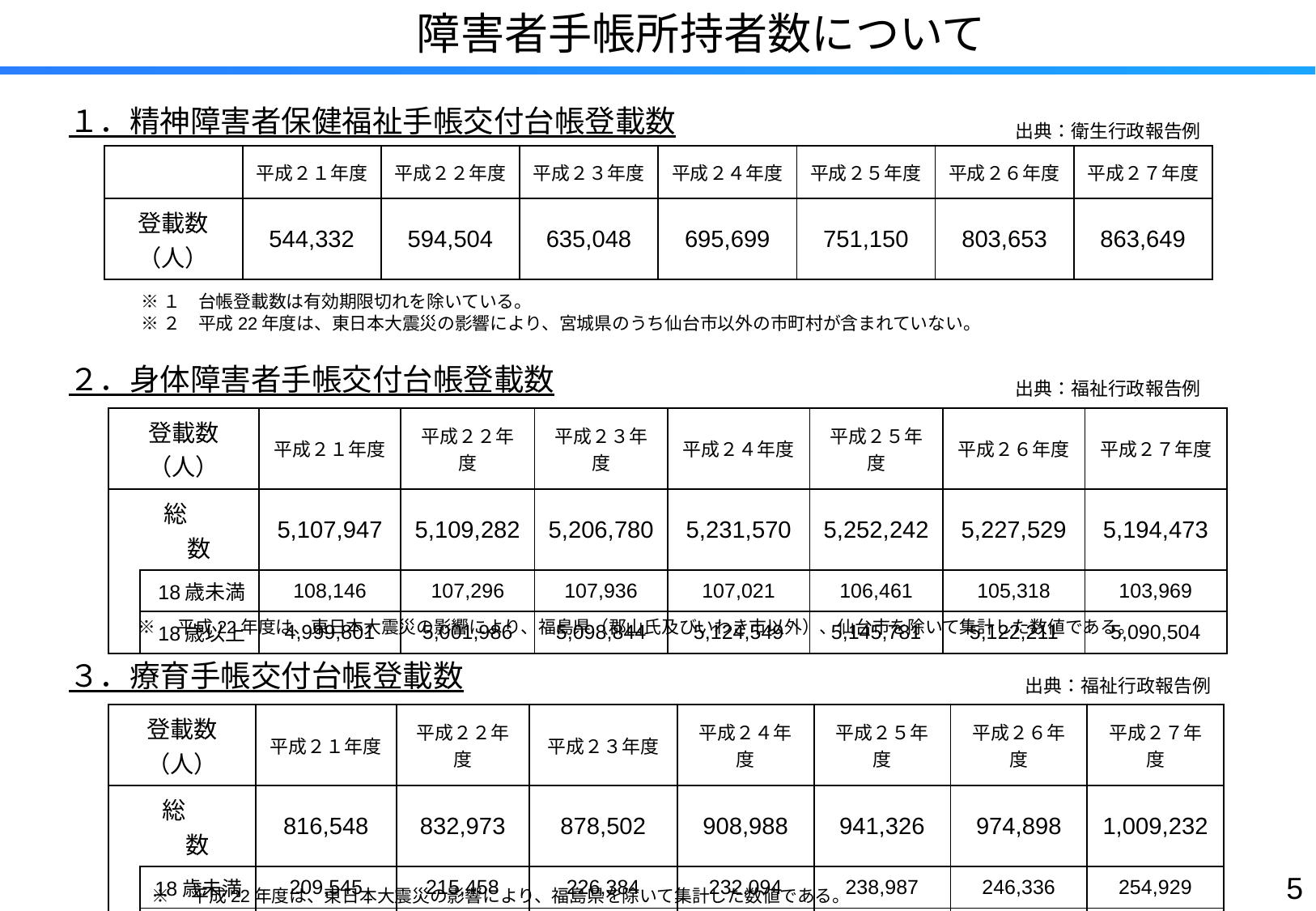

障害者手帳所持者数について

１．精神障害者保健福祉手帳交付台帳登載数
出典：衛生行政報告例
|  | 平成２１年度 | 平成２２年度 | 平成２３年度 | 平成２４年度 | 平成２５年度 | 平成２６年度 | 平成２７年度 |
| --- | --- | --- | --- | --- | --- | --- | --- |
| 登載数（人） | 544,332 | 594,504 | 635,048 | 695,699 | 751,150 | 803,653 | 863,649 |
※１　台帳登載数は有効期限切れを除いている。
※２　平成22年度は、東日本大震災の影響により、宮城県のうち仙台市以外の市町村が含まれていない。
２．身体障害者手帳交付台帳登載数
出典：福祉行政報告例
| 登載数（人） |  | 平成２１年度 | 平成２２年度 | 平成２３年度 | 平成２４年度 | 平成２５年度 | 平成２６年度 | 平成２７年度 |
| --- | --- | --- | --- | --- | --- | --- | --- | --- |
|  | 総　　数 | 5,107,947 | 5,109,282 | 5,206,780 | 5,231,570 | 5,252,242 | 5,227,529 | 5,194,473 |
|  | 18歳未満 | 108,146 | 107,296 | 107,936 | 107,021 | 106,461 | 105,318 | 103,969 |
|  | 18歳以上 | 4,999,801 | 5,001,986 | 5,098,844 | 5,124,549 | 5,145,781 | 5,122,211 | 5,090,504 |
※　平成22年度は、東日本大震災の影響により、福島県（郡山氏及びいわき市以外）、仙台市を除いて集計した数値である。
３．療育手帳交付台帳登載数
出典：福祉行政報告例
| 登載数（人） |  | 平成２１年度 | 平成２２年度 | 平成２３年度 | 平成２４年度 | 平成２５年度 | 平成２６年度 | 平成２７年度 |
| --- | --- | --- | --- | --- | --- | --- | --- | --- |
|  | 総　　数 | 816,548 | 832,973 | 878,502 | 908,988 | 941,326 | 974,898 | 1,009,232 |
|  | 18歳未満 | 209,545 | 215,458 | 226,384 | 232,094 | 238,987 | 246,336 | 254,929 |
|  | 18歳以上 | 607,003 | 617,515 | 652,118 | 676,894 | 702,339 | 728,562 | 754,303 |
5
※　平成22年度は、東日本大震災の影響により、福島県を除いて集計した数値である。